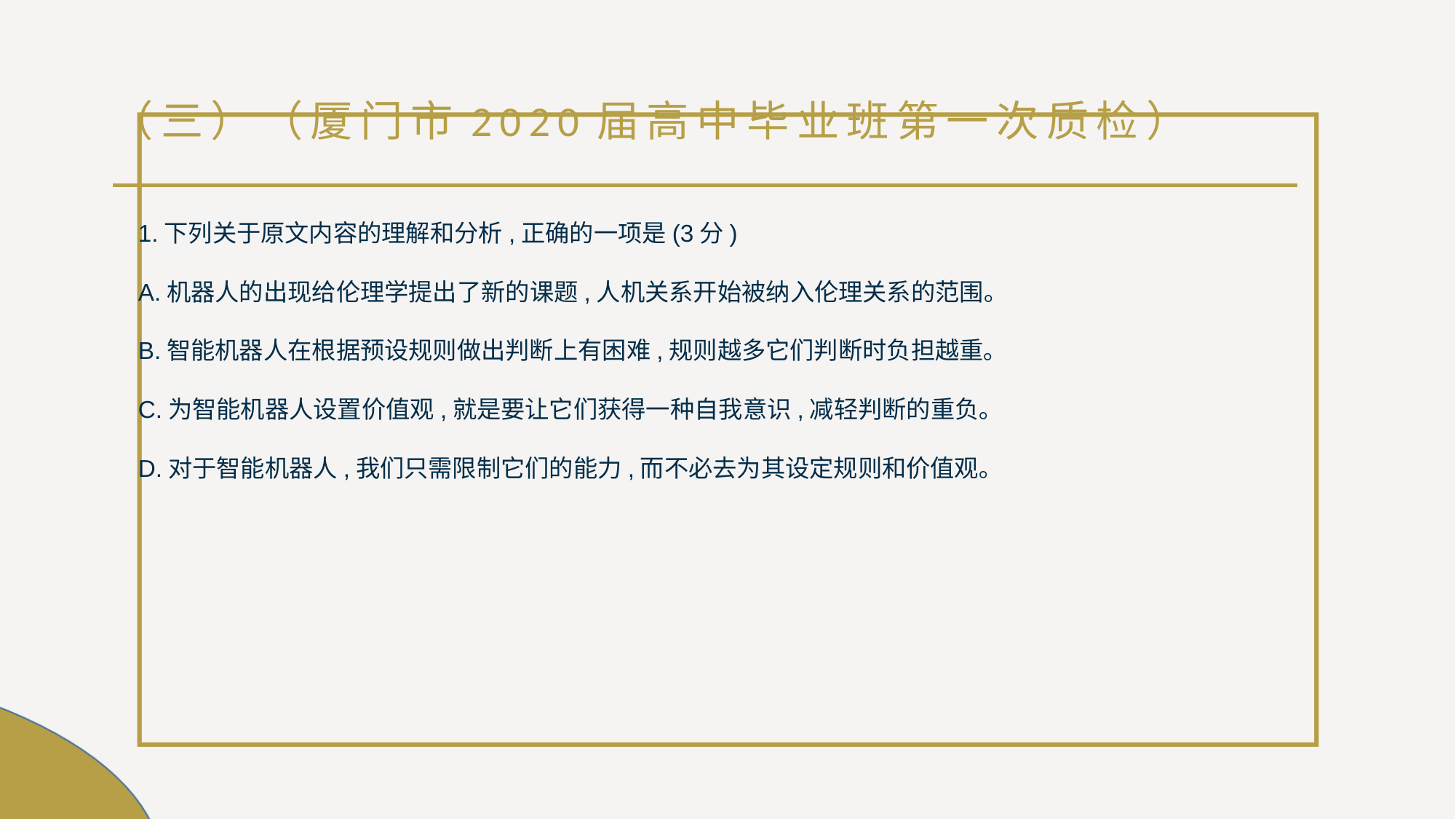

# （三）（厦门市2020届高中毕业班第一次质检）
1.下列关于原文内容的理解和分析,正确的一项是(3分)
A.机器人的出现给伦理学提出了新的课题,人机关系开始被纳入伦理关系的范围｡
B.智能机器人在根据预设规则做出判断上有困难,规则越多它们判断时负担越重｡
C.为智能机器人设置价值观,就是要让它们获得一种自我意识,减轻判断的重负｡
D.对于智能机器人,我们只需限制它们的能力,而不必去为其设定规则和价值观｡